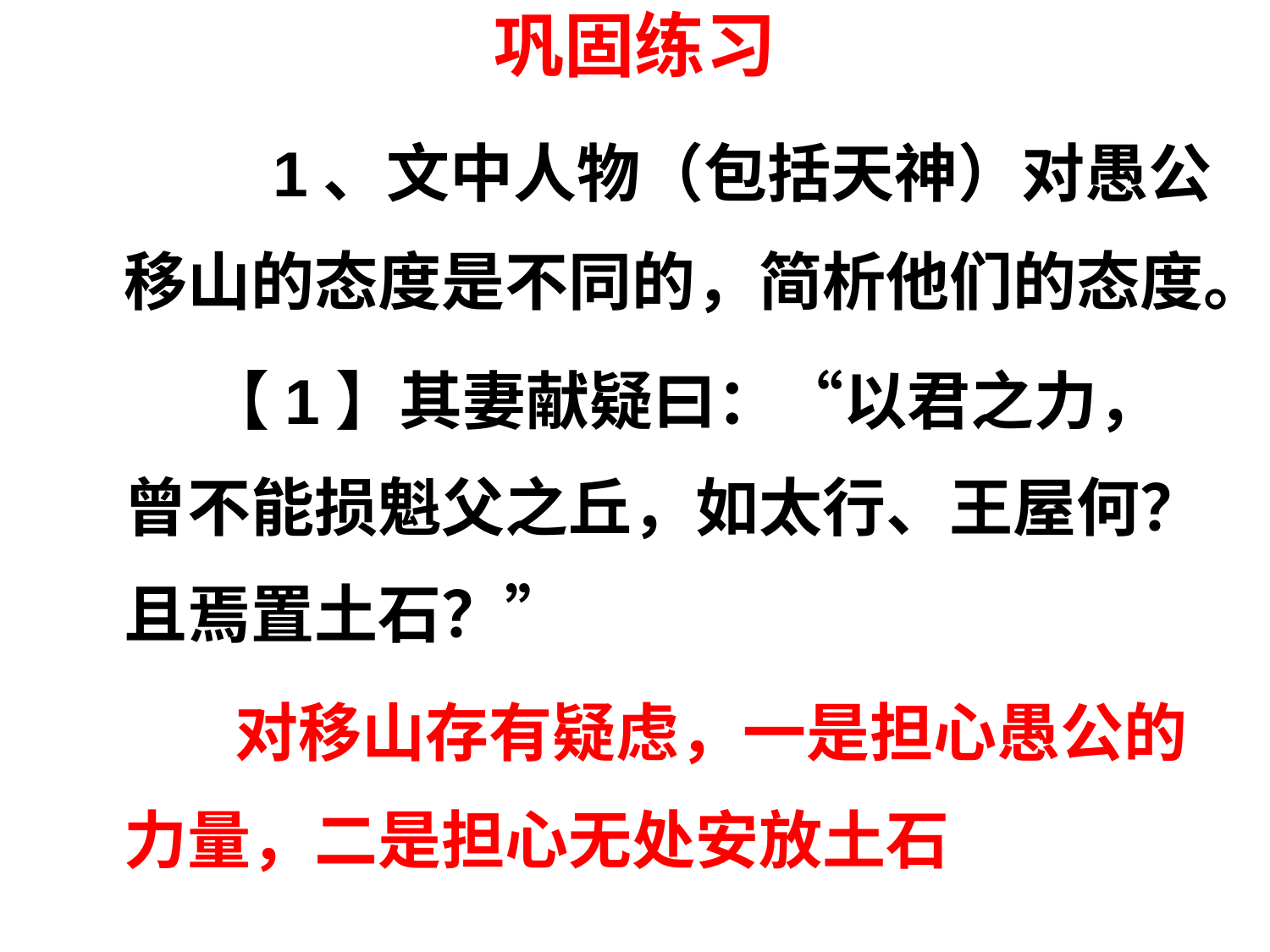

# 巩固练习
          1、文中人物（包括天神）对愚公移山的态度是不同的，简析他们的态度。
        【1】其妻献疑曰：“以君之力，曾不能损魁父之丘，如太行、王屋何？且焉置土石？”
          对移山存有疑虑，一是担心愚公的力量，二是担心无处安放土石